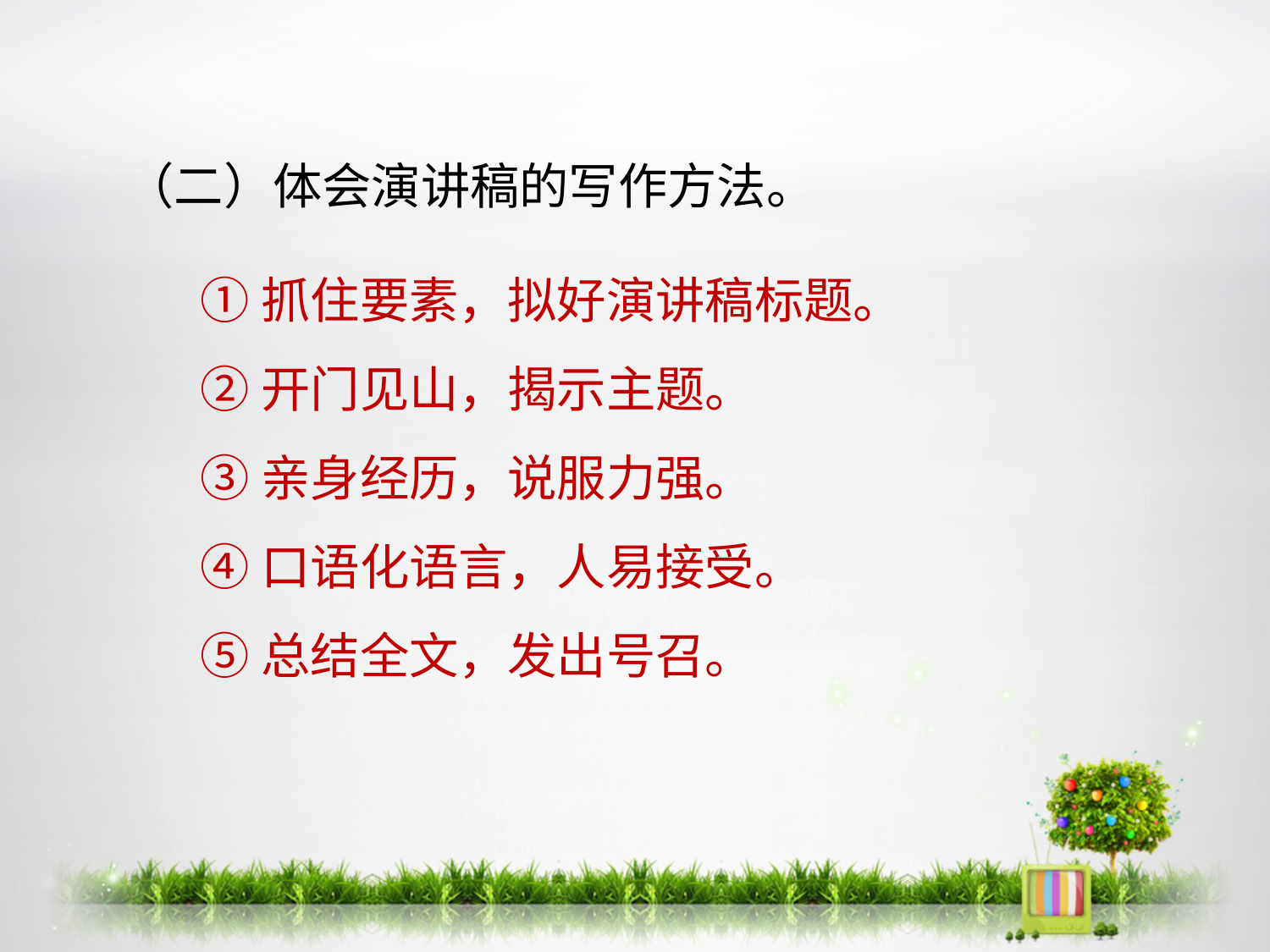

（二）体会演讲稿的写作方法。

①抓住要素，拟好演讲稿标题。
②开门见山，揭示主题。
③亲身经历，说服力强。
④口语化语言，人易接受。
⑤总结全文，发出号召。